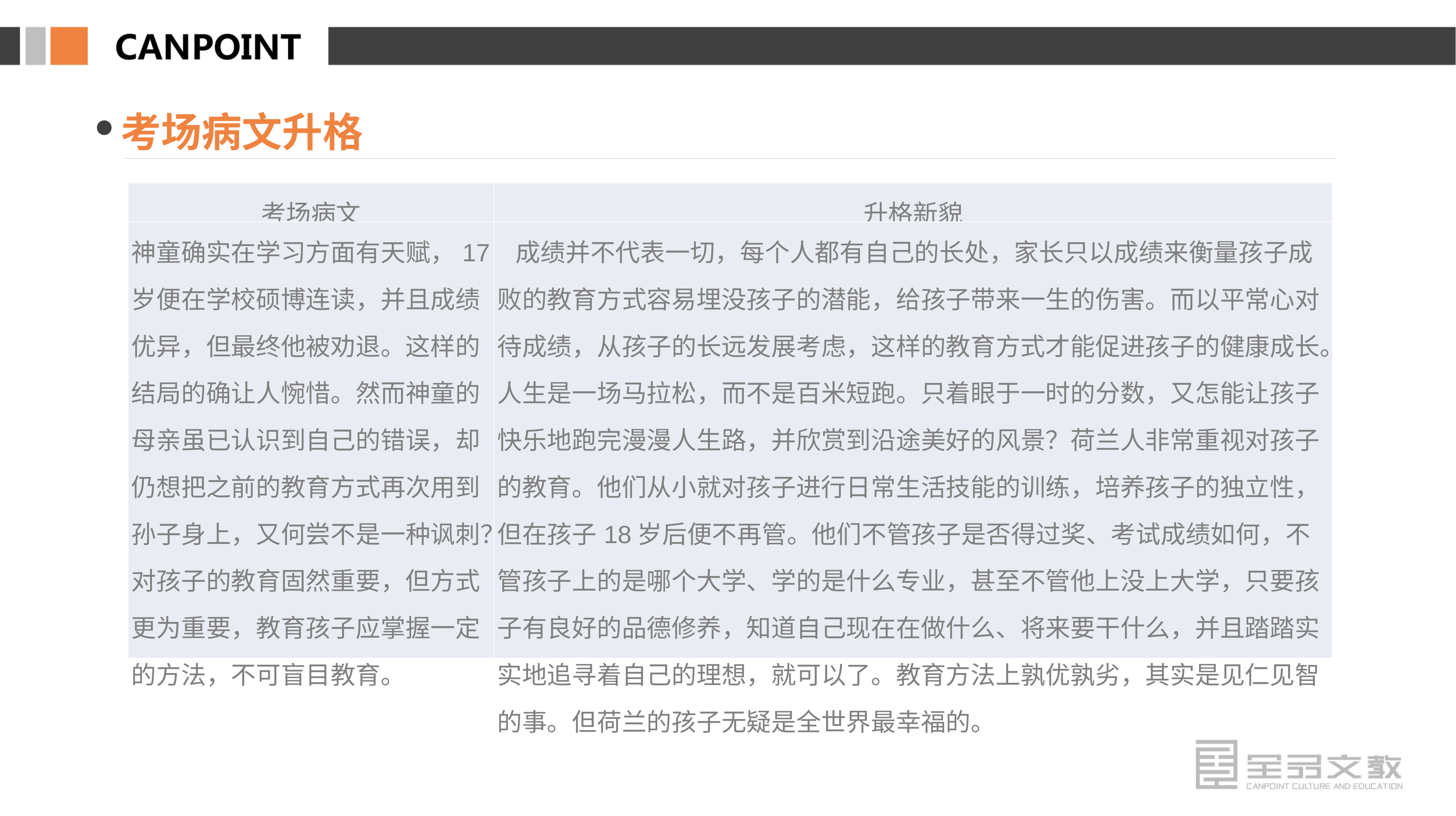

考场病文升格

| 考场病文 | 升格新貌 |
| --- | --- |
| 神童确实在学习方面有天赋，17岁便在学校硕博连读，并且成绩优异，但最终他被劝退。这样的结局的确让人惋惜。然而神童的母亲虽已认识到自己的错误，却仍想把之前的教育方式再次用到孙子身上，又何尝不是一种讽刺？ 对孩子的教育固然重要，但方式更为重要，教育孩子应掌握一定的方法，不可盲目教育。 | 成绩并不代表一切，每个人都有自己的长处，家长只以成绩来衡量孩子成败的教育方式容易埋没孩子的潜能，给孩子带来一生的伤害。而以平常心对待成绩，从孩子的长远发展考虑，这样的教育方式才能促进孩子的健康成长。 人生是一场马拉松，而不是百米短跑。只着眼于一时的分数，又怎能让孩子快乐地跑完漫漫人生路，并欣赏到沿途美好的风景？荷兰人非常重视对孩子的教育。他们从小就对孩子进行日常生活技能的训练，培养孩子的独立性，但在孩子18岁后便不再管。他们不管孩子是否得过奖、考试成绩如何，不管孩子上的是哪个大学、学的是什么专业，甚至不管他上没上大学，只要孩子有良好的品德修养，知道自己现在在做什么、将来要干什么，并且踏踏实实地追寻着自己的理想，就可以了。教育方法上孰优孰劣，其实是见仁见智的事。但荷兰的孩子无疑是全世界最幸福的。 |